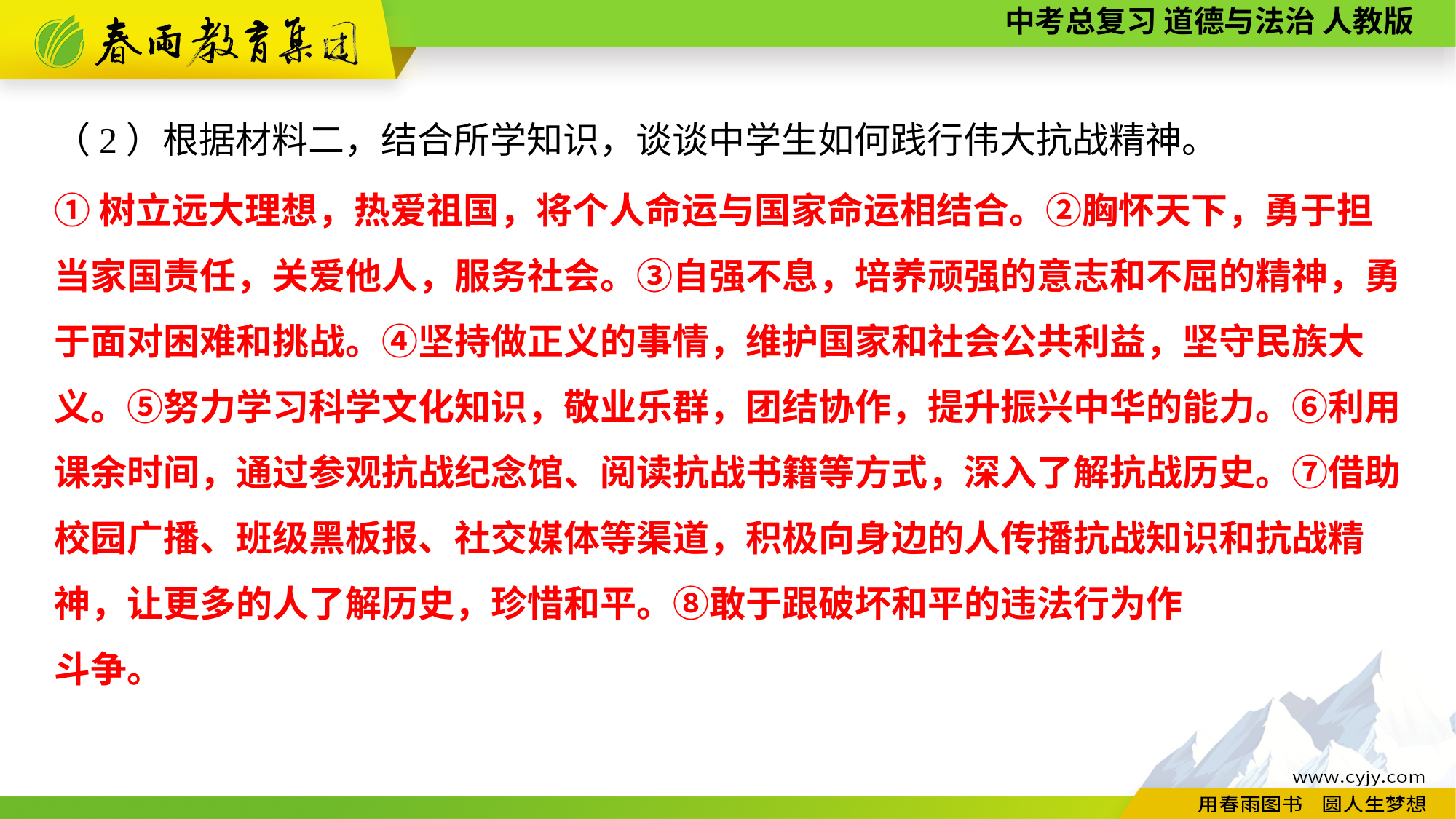

（2）根据材料二，结合所学知识，谈谈中学生如何践行伟大抗战精神。
①树立远大理想，热爱祖国，将个人命运与国家命运相结合。②胸怀天下，勇于担当家国责任，关爱他人，服务社会。③自强不息，培养顽强的意志和不屈的精神，勇于面对困难和挑战。④坚持做正义的事情，维护国家和社会公共利益，坚守民族大义。⑤努力学习科学文化知识，敬业乐群，团结协作，提升振兴中华的能力。⑥利用课余时间，通过参观抗战纪念馆、阅读抗战书籍等方式，深入了解抗战历史。⑦借助校园广播、班级黑板报、社交媒体等渠道，积极向身边的人传播抗战知识和抗战精神，让更多的人了解历史，珍惜和平。⑧敢于跟破坏和平的违法行为作
斗争。